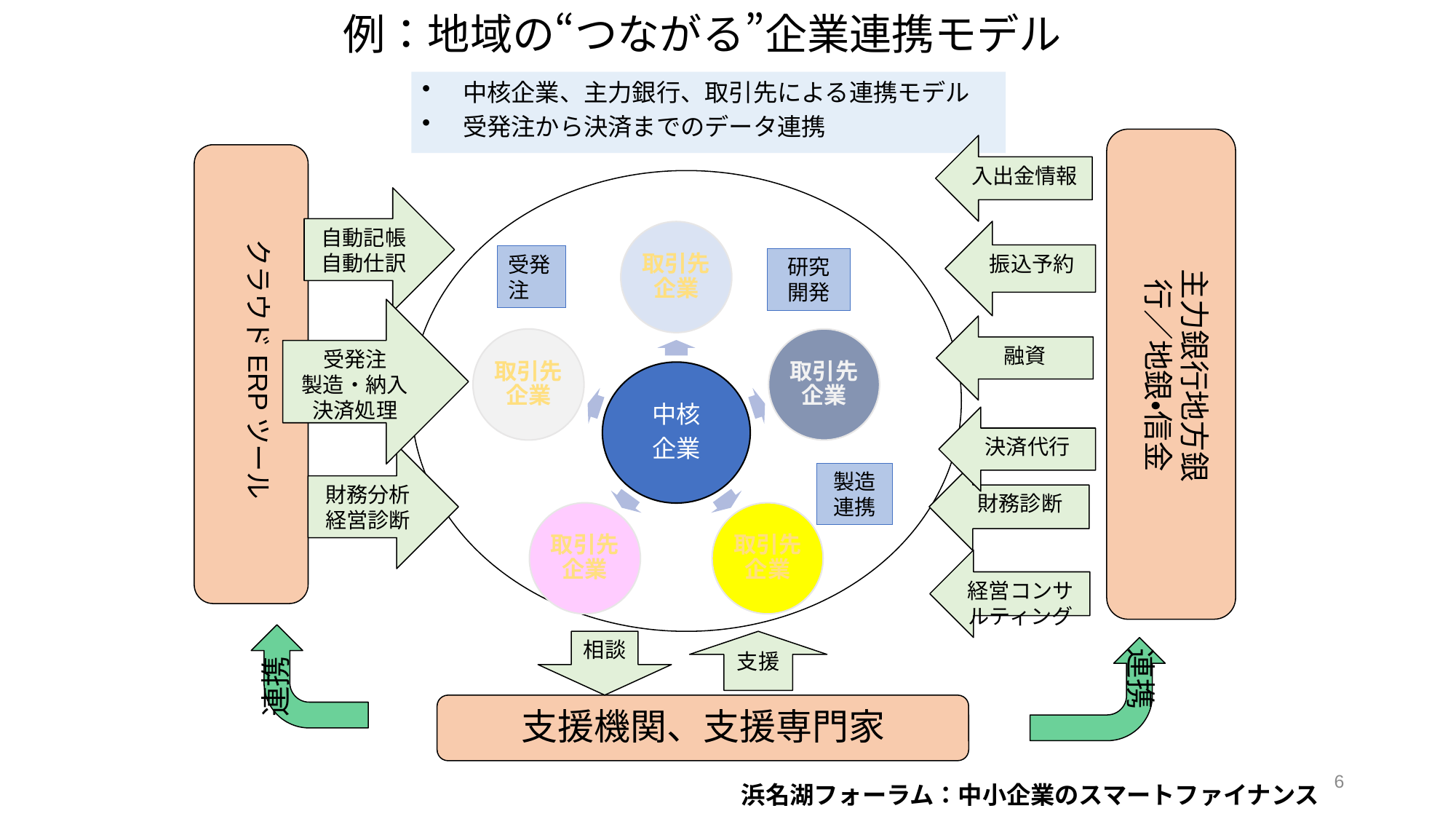

# 例：地域の“つながる”企業連携モデル
中核企業、主力銀行、取引先による連携モデル
受発注から決済までのデータ連携

主力銀行地方銀行／地銀・信金
入出金情報

クラウドERPツール

自動記帳
自動仕訳
振込予約
中核
企業

取引先企業

取引先企業

取引先企業

取引先企業

取引先企業
受発注
研究開発
受発注
製造・納入
決済処理
融資
決済代行
財務分析
経営診断
製造連携
財務診断
経営コンサルティング
連携
連携
相談
支援
支援機関、支援専門家
6
浜名湖フォーラム：中小企業のスマートファイナンス